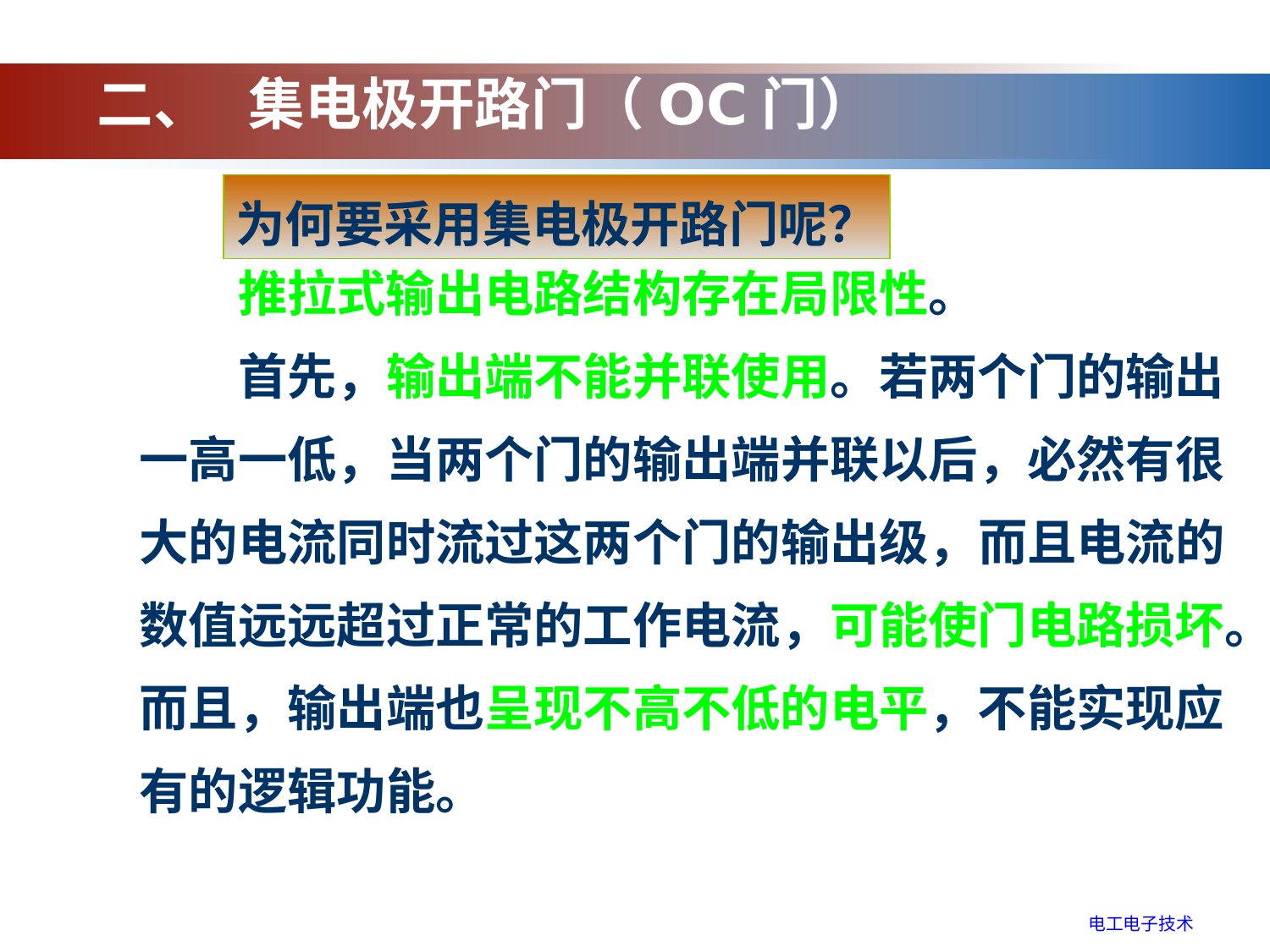

# 二、   集电极开路门（OC门）
为何要采用集电极开路门呢？
　　推拉式输出电路结构存在局限性。
　　首先，输出端不能并联使用。若两个门的输出一高一低，当两个门的输出端并联以后，必然有很大的电流同时流过这两个门的输出级，而且电流的数值远远超过正常的工作电流，可能使门电路损坏。而且，输出端也呈现不高不低的电平，不能实现应有的逻辑功能。
电工电子技术
93